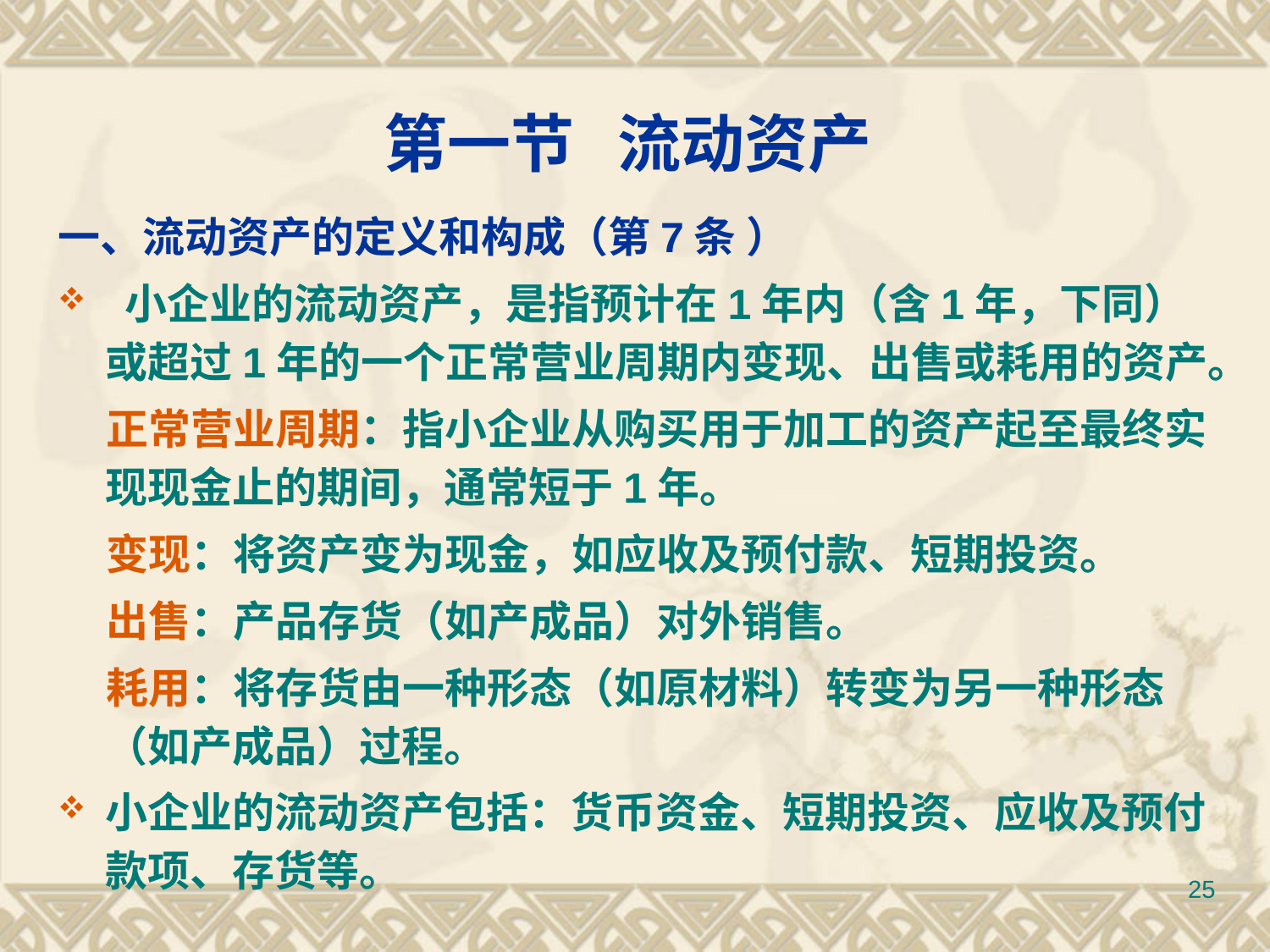

# 第一节   流动资产
一、流动资产的定义和构成（第7条 ）
 小企业的流动资产，是指预计在1年内（含1年，下同）或超过1年的一个正常营业周期内变现、出售或耗用的资产。
    正常营业周期：指小企业从购买用于加工的资产起至最终实现现金止的期间，通常短于1年。
    变现：将资产变为现金，如应收及预付款、短期投资。
    出售：产品存货（如产成品）对外销售。
    耗用：将存货由一种形态（如原材料）转变为另一种形态（如产成品）过程。
小企业的流动资产包括：货币资金、短期投资、应收及预付款项、存货等。
25